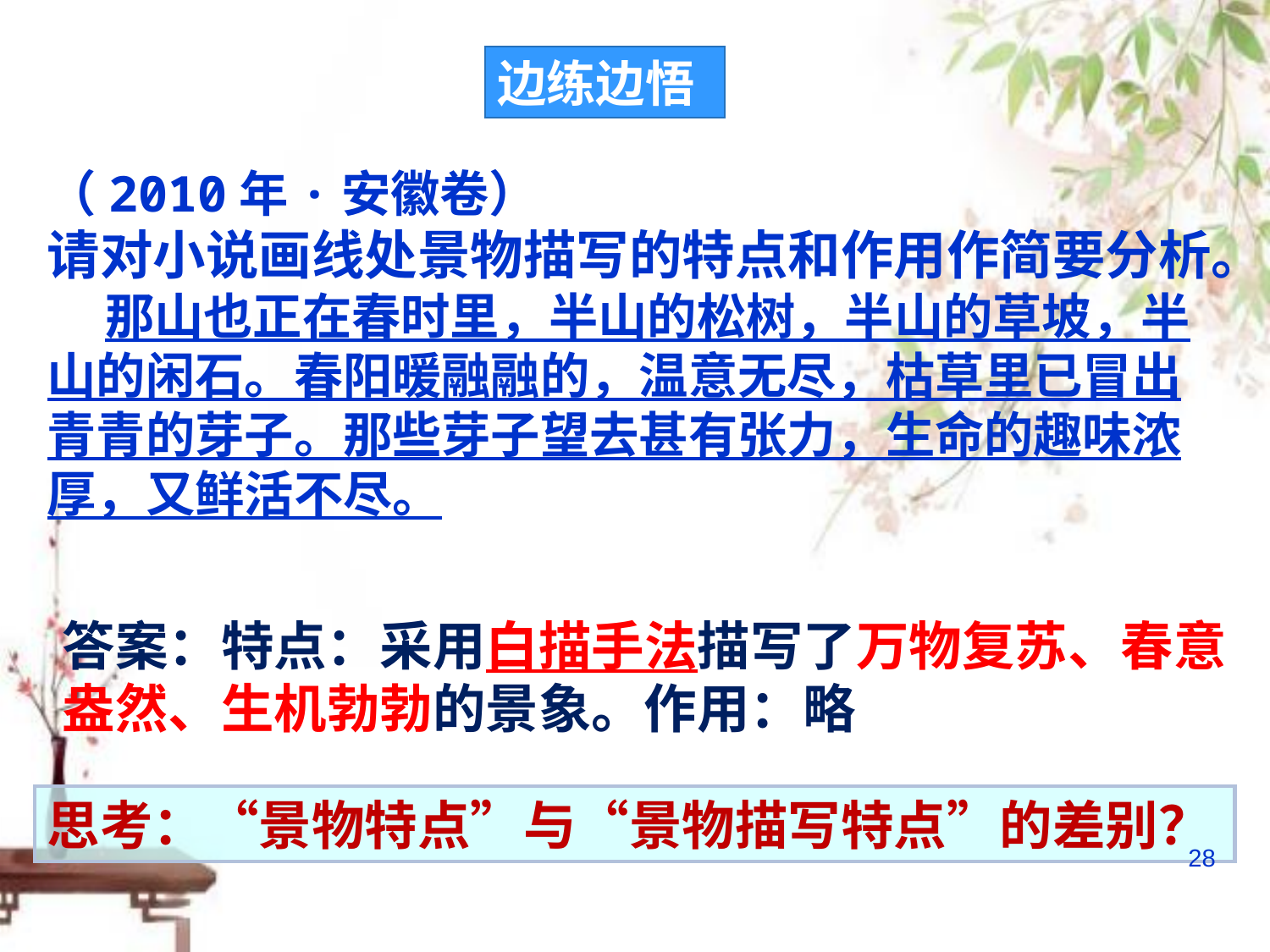

边练边悟
（2010年·安徽卷）
请对小说画线处景物描写的特点和作用作简要分析。
     那山也正在春时里，半山的松树，半山的草坡，半山的闲石。春阳暖融融的，温意无尽，枯草里已冒出青青的芽子。那些芽子望去甚有张力，生命的趣味浓厚，又鲜活不尽。
答案：特点：采用白描手法描写了万物复苏、春意盎然、生机勃勃的景象。作用：略
思考：“景物特点”与“景物描写特点”的差别？
28